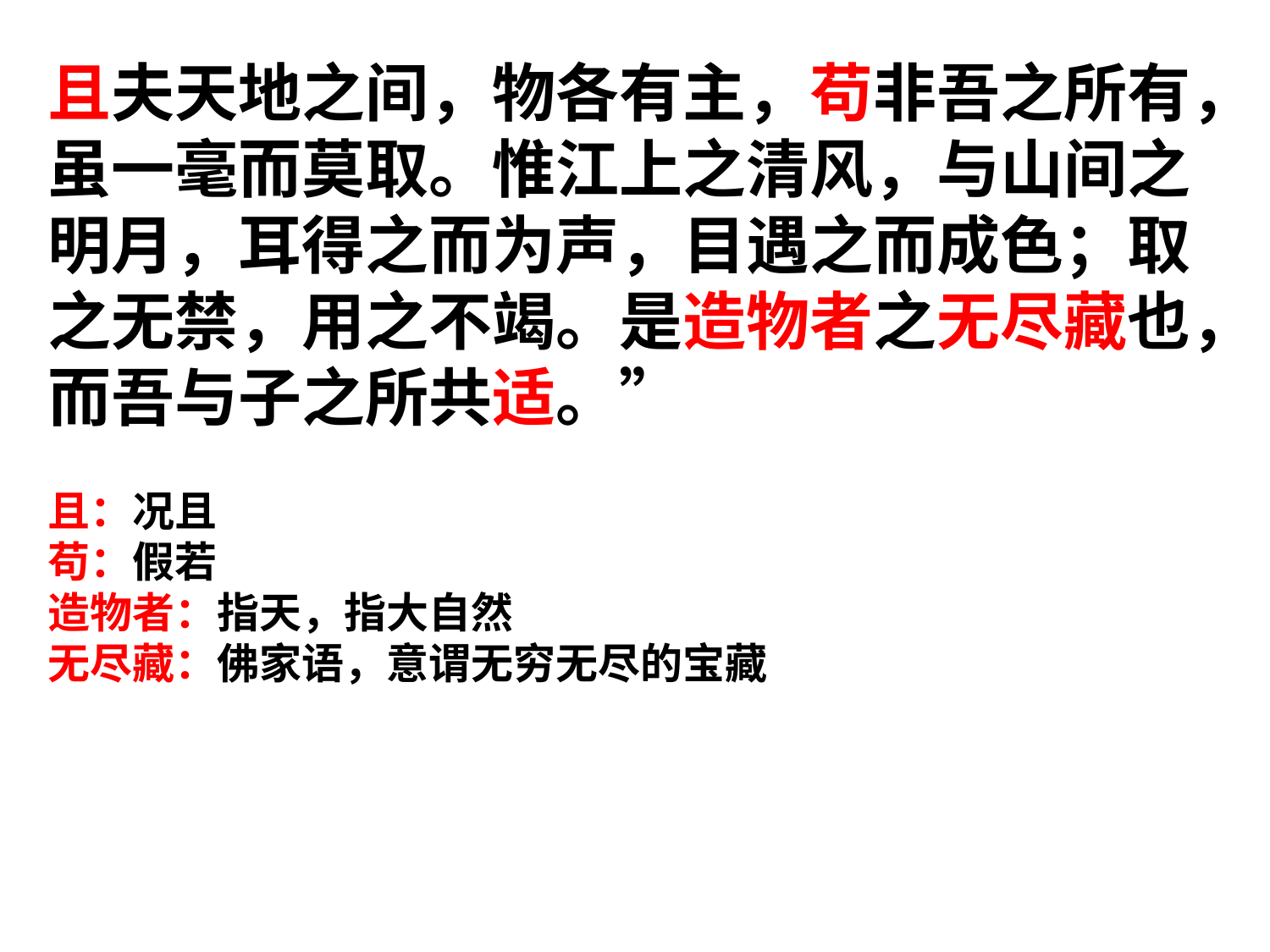

且夫天地之间，物各有主，苟非吾之所有，虽一毫而莫取。惟江上之清风，与山间之明月，耳得之而为声，目遇之而成色；取之无禁，用之不竭。是造物者之无尽藏也，而吾与子之所共适。”

且：况且
苟：假若
造物者：指天，指大自然
无尽藏：佛家语，意谓无穷无尽的宝藏